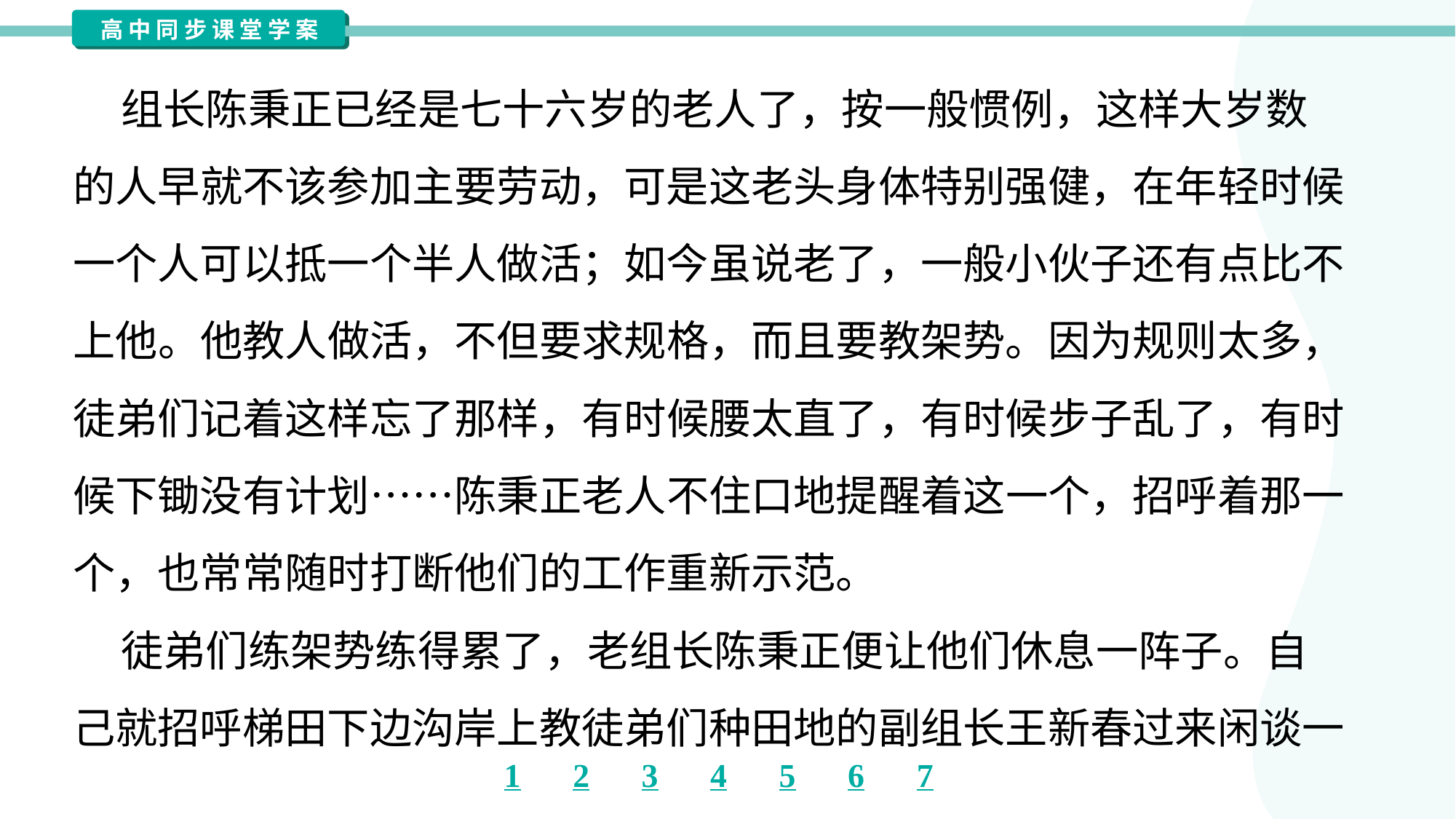

组长陈秉正已经是七十六岁的老人了，按一般惯例，这样大岁数
的人早就不该参加主要劳动，可是这老头身体特别强健，在年轻时候
一个人可以抵一个半人做活；如今虽说老了，一般小伙子还有点比不
上他。他教人做活，不但要求规格，而且要教架势。因为规则太多，
徒弟们记着这样忘了那样，有时候腰太直了，有时候步子乱了，有时
候下锄没有计划……陈秉正老人不住口地提醒着这一个，招呼着那一
个，也常常随时打断他们的工作重新示范。
    徒弟们练架势练得累了，老组长陈秉正便让他们休息一阵子。自
己就招呼梯田下边沟岸上教徒弟们种田地的副组长王新春过来闲谈一